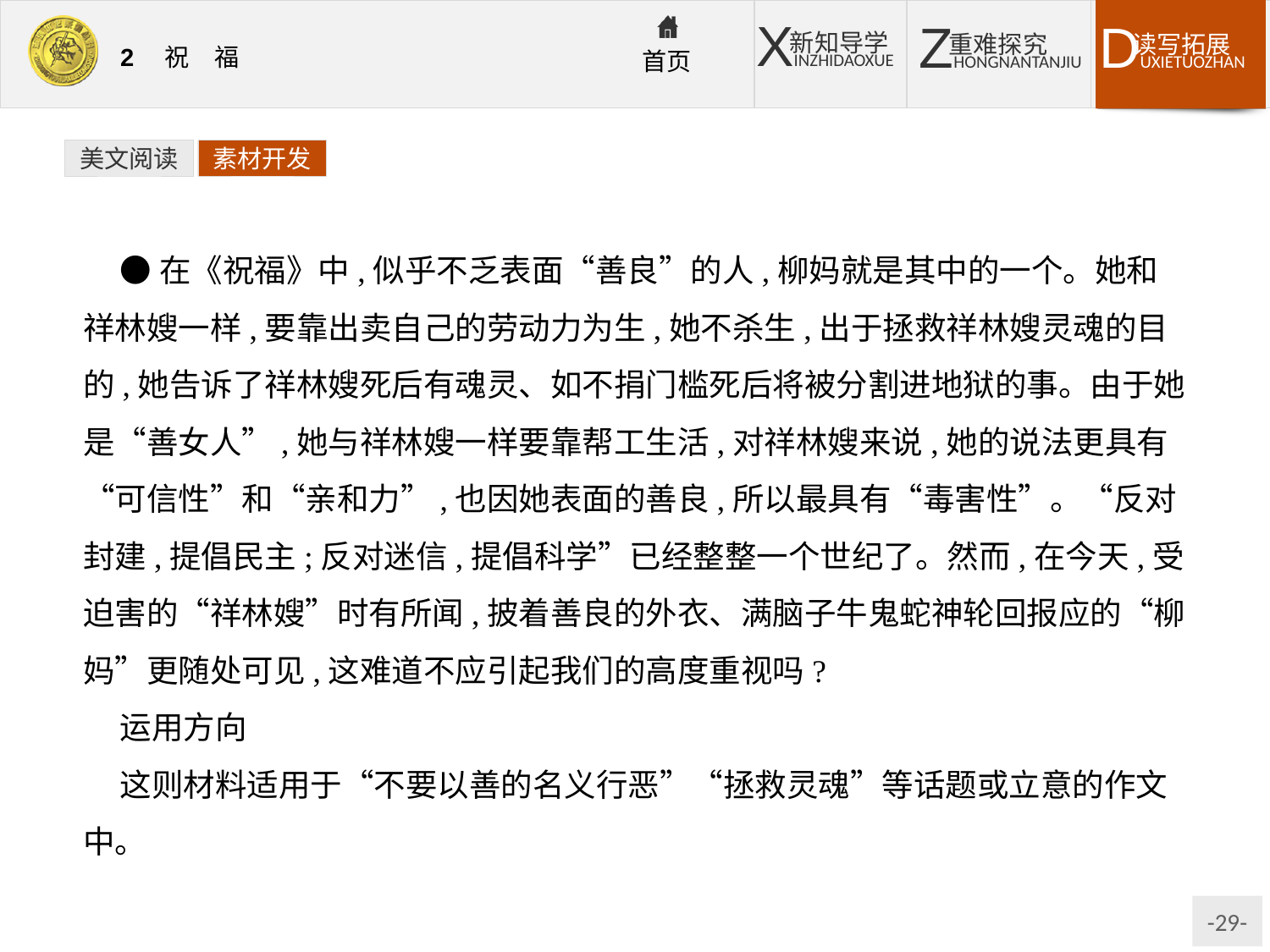

美文阅读
素材开发
●在《祝福》中,似乎不乏表面“善良”的人,柳妈就是其中的一个。她和祥林嫂一样,要靠出卖自己的劳动力为生,她不杀生,出于拯救祥林嫂灵魂的目的,她告诉了祥林嫂死后有魂灵、如不捐门槛死后将被分割进地狱的事。由于她是“善女人”,她与祥林嫂一样要靠帮工生活,对祥林嫂来说,她的说法更具有“可信性”和“亲和力”,也因她表面的善良,所以最具有“毒害性”。“反对封建,提倡民主;反对迷信,提倡科学”已经整整一个世纪了。然而,在今天,受迫害的“祥林嫂”时有所闻,披着善良的外衣、满脑子牛鬼蛇神轮回报应的“柳妈”更随处可见,这难道不应引起我们的高度重视吗?
运用方向
这则材料适用于“不要以善的名义行恶”“拯救灵魂”等话题或立意的作文中。